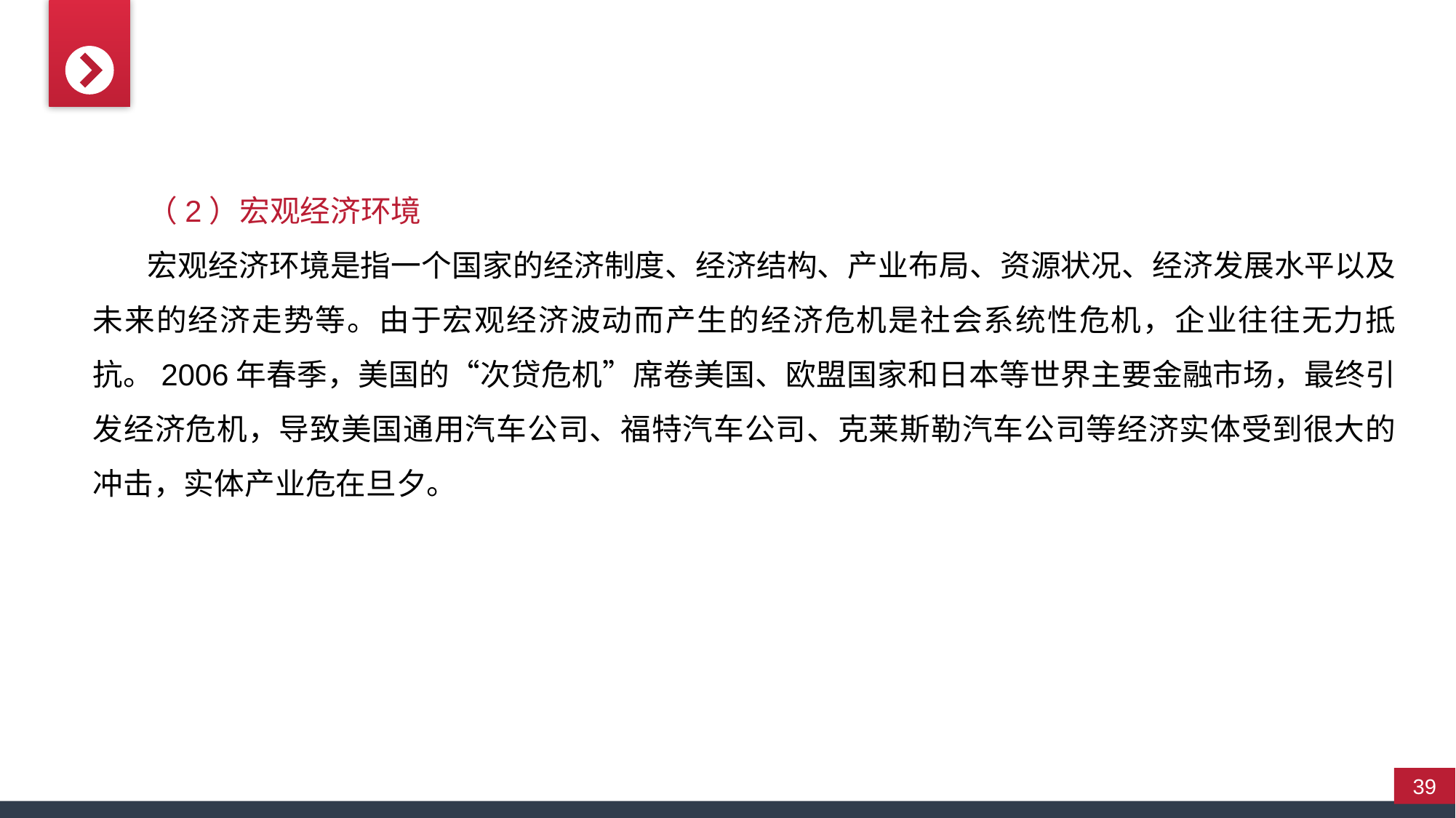

（2）宏观经济环境
宏观经济环境是指一个国家的经济制度、经济结构、产业布局、资源状况、经济发展水平以及未来的经济走势等。由于宏观经济波动而产生的经济危机是社会系统性危机，企业往往无力抵抗。2006年春季，美国的“次贷危机”席卷美国、欧盟国家和日本等世界主要金融市场，最终引发经济危机，导致美国通用汽车公司、福特汽车公司、克莱斯勒汽车公司等经济实体受到很大的冲击，实体产业危在旦夕。